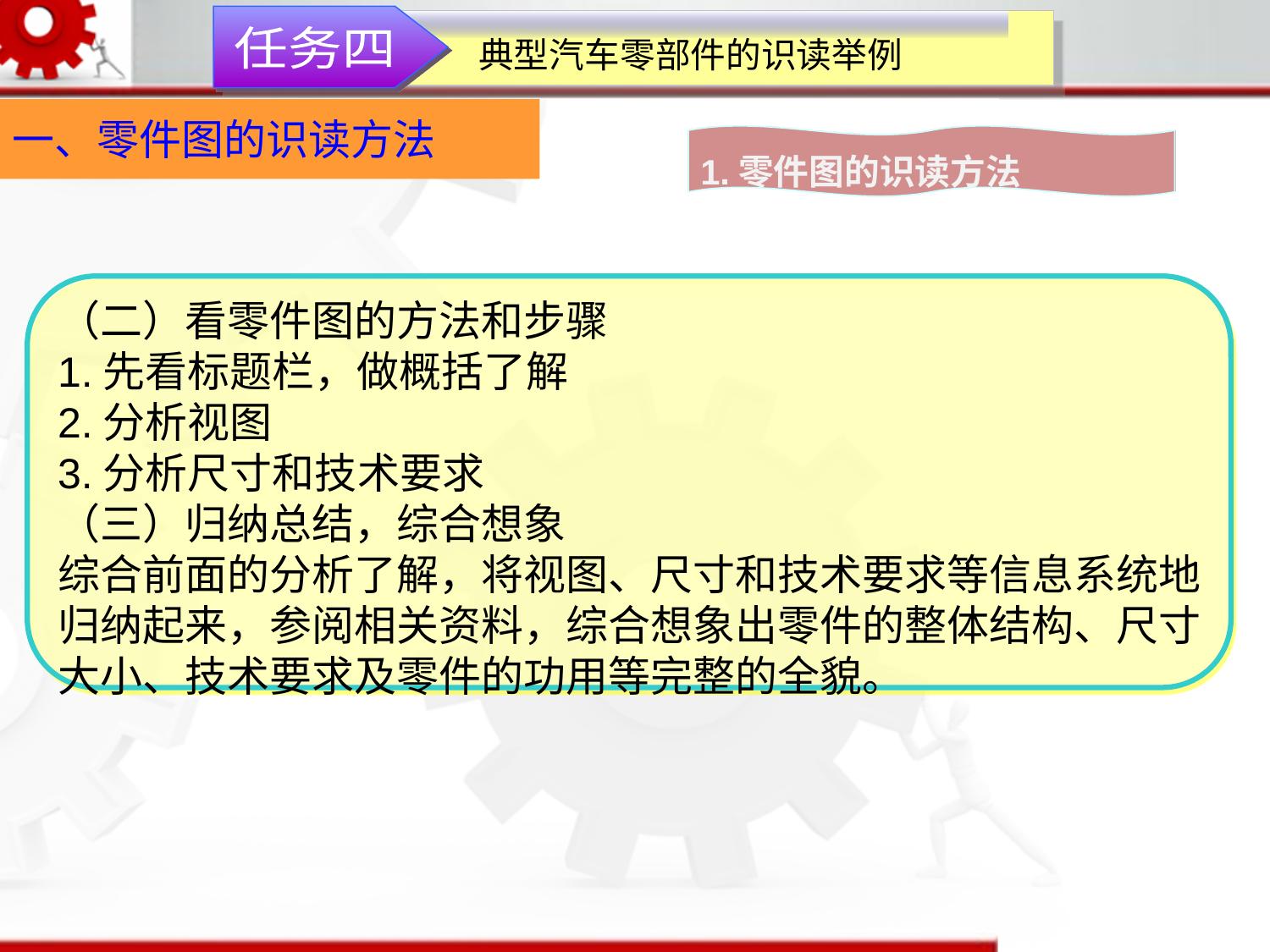

典型汽车零部件的识读举例
任务四
一、零件图的识读方法

1.零件图的识读方法

（二）看零件图的方法和步骤
1.先看标题栏，做概括了解
2.分析视图
3.分析尺寸和技术要求
（三）归纳总结，综合想象
综合前面的分析了解，将视图、尺寸和技术要求等信息系统地归纳起来，参阅相关资料，综合想象出零件的整体结构、尺寸大小、技术要求及零件的功用等完整的全貌。